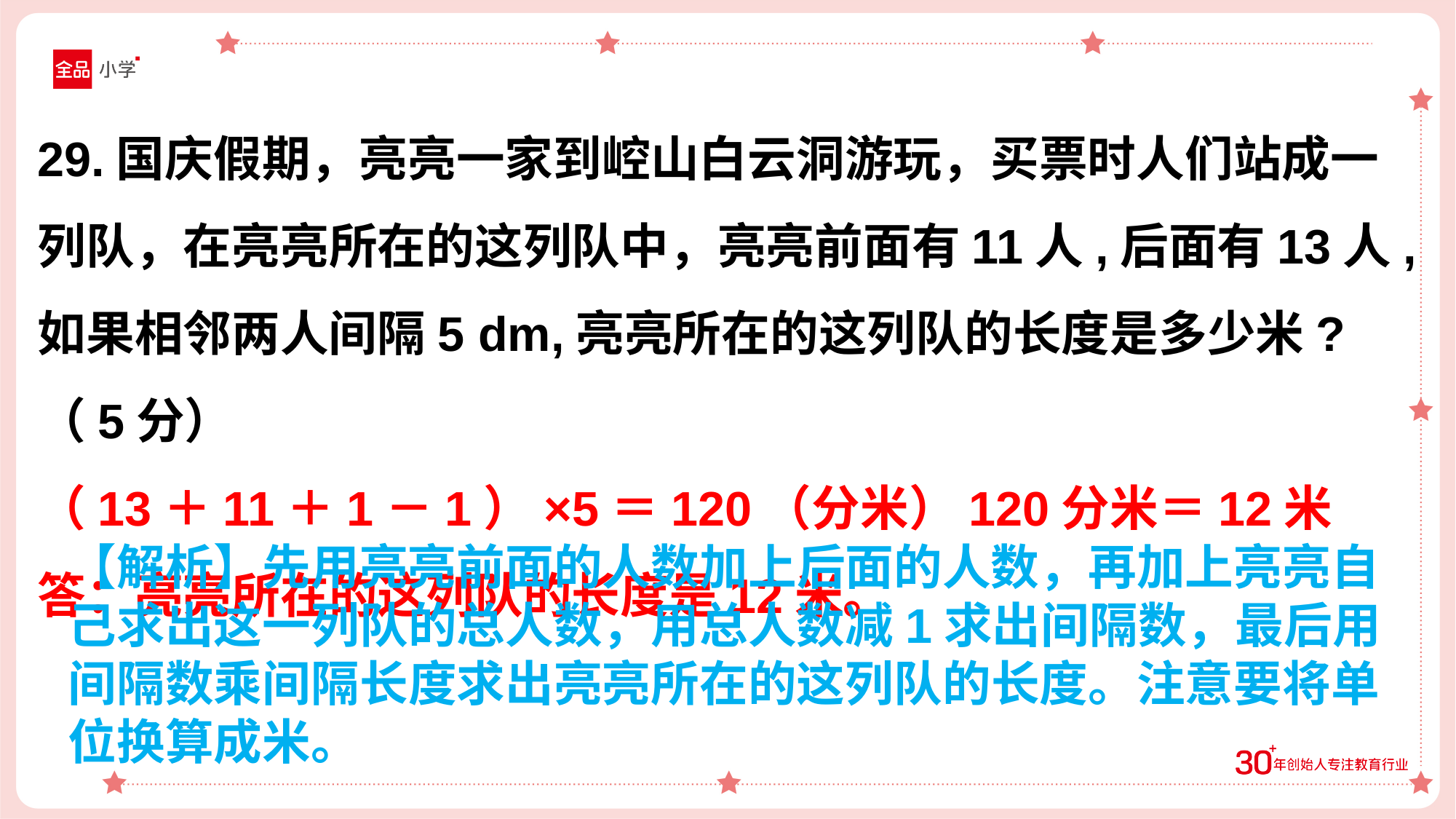

29.国庆假期，亮亮一家到崆山白云洞游玩，买票时人们站成一列队，在亮亮所在的这列队中，亮亮前面有11人,后面有13人,如果相邻两人间隔5 dm,亮亮所在的这列队的长度是多少米?（5分）
（13＋11＋1－1）×5＝120（分米）120分米＝12米
答：亮亮所在的这列队的长度是12米。
【解析】先用亮亮前面的人数加上后面的人数，再加上亮亮自己求出这一列队的总人数，用总人数减1求出间隔数，最后用间隔数乘间隔长度求出亮亮所在的这列队的长度。注意要将单位换算成米。